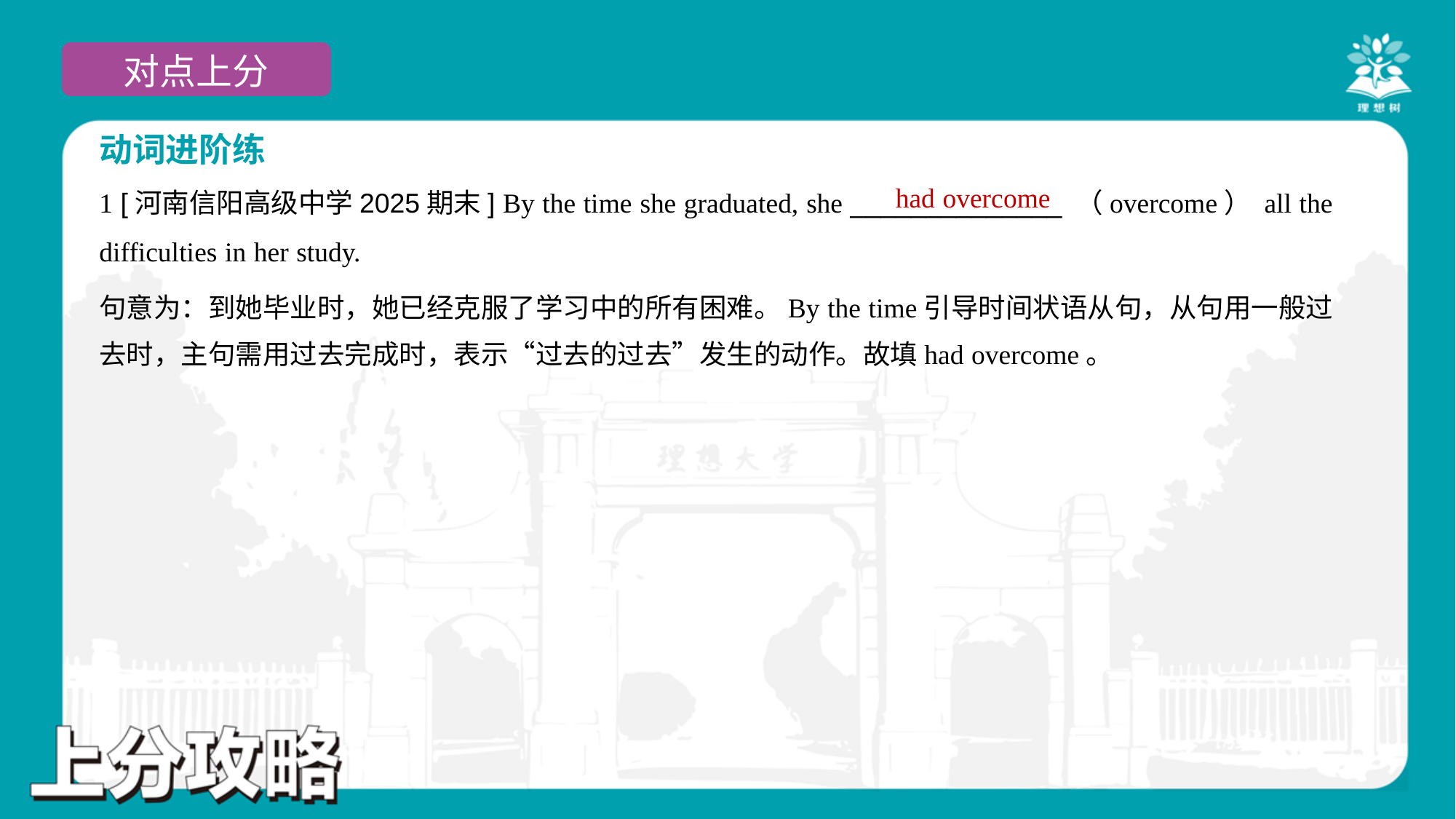

动词进阶练
had overcome
1 [河南信阳高级中学2025期末] By the time she graduated, she ______________ （overcome） all the
difficulties in her study.
句意为：到她毕业时，她已经克服了学习中的所有困难。By the time引导时间状语从句，从句用一般过
去时，主句需用过去完成时，表示“过去的过去”发生的动作。故填had overcome。